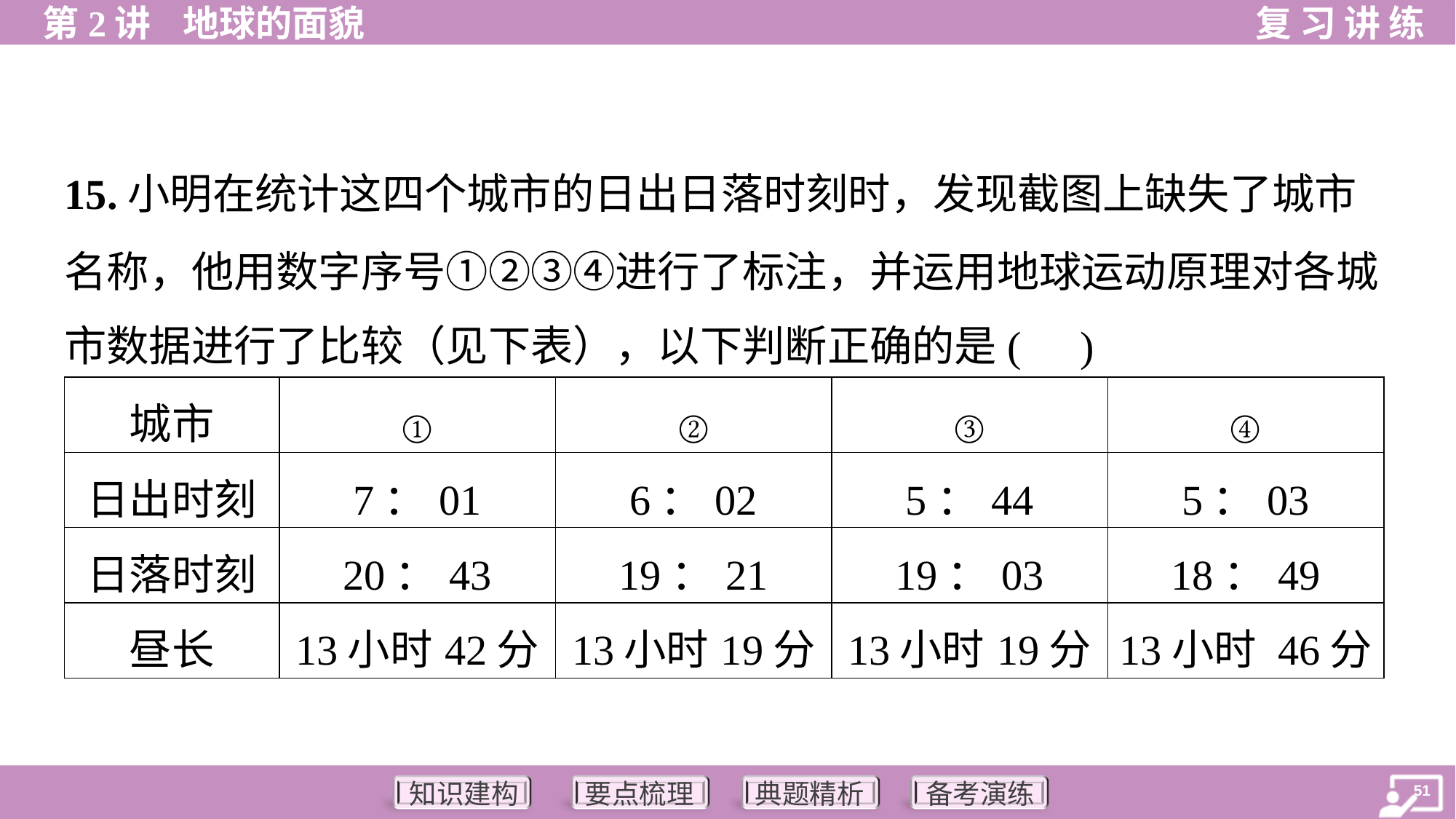

15.小明在统计这四个城市的日出日落时刻时，发现截图上缺失了城市
名称，他用数字序号①②③④进行了标注，并运用地球运动原理对各城
市数据进行了比较（见下表），以下判断正确的是(     )
| 城市 | ① | ② | ③ | ④ |
| --- | --- | --- | --- | --- |
| 日出时刻 | 7：01 | 6：02 | 5：44 | 5：03 |
| 日落时刻 | 20：43 | 19：21 | 19：03 | 18：49 |
| 昼长 | 13小时42分 | 13小时19分 | 13小时19分 | 13小时 46分 |